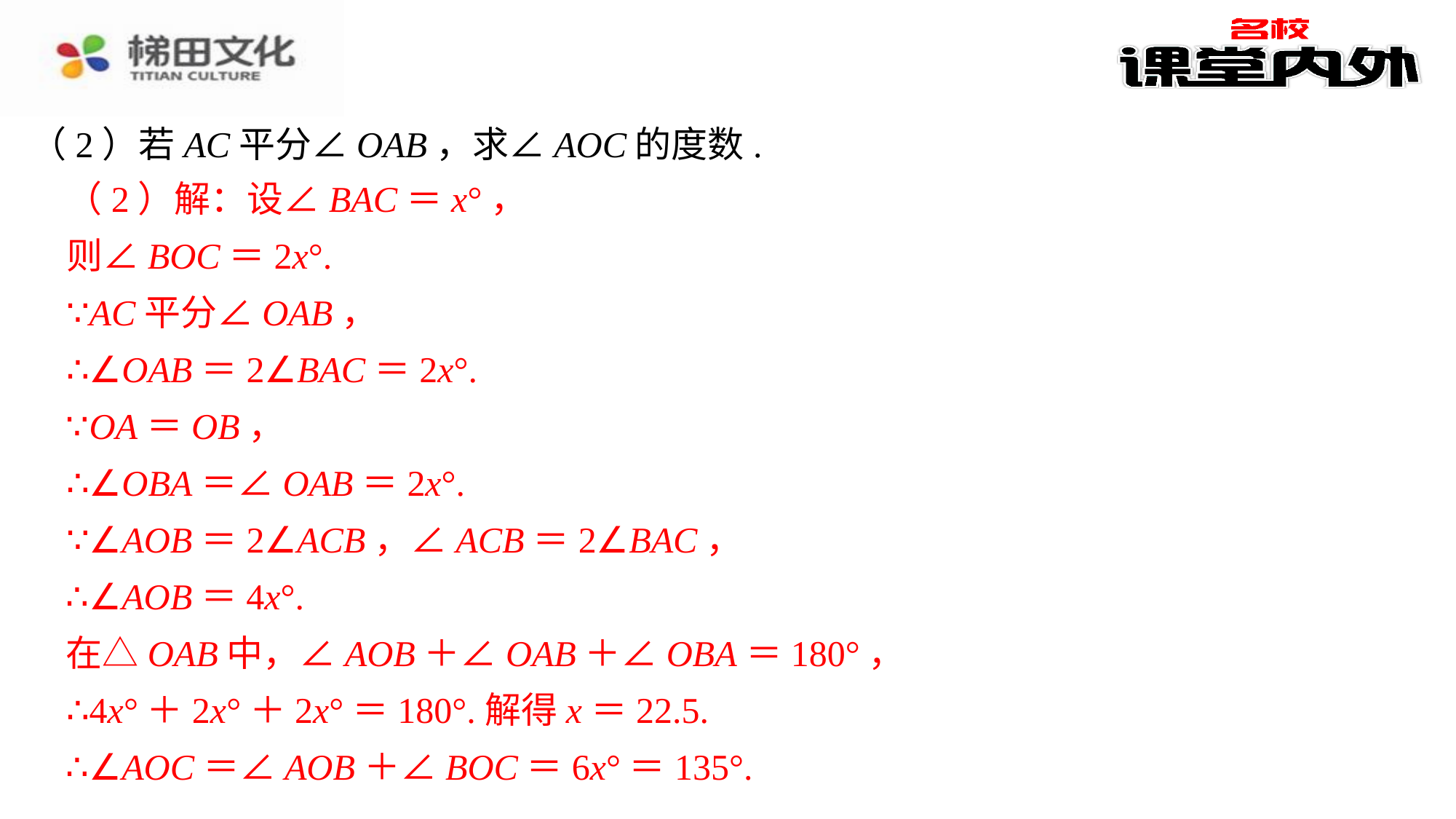

（2）若AC平分∠OAB，求∠AOC的度数.
（2）解：设∠BAC＝x°，
（2）解：设∠BAC＝x°，⁠
则∠BOC＝2x°.⁠
∵AC平分∠OAB，⁠
∴∠OAB＝2∠BAC＝2x°.⁠
∵OA＝OB，⁠
∴∠OBA＝∠OAB＝2x°.⁠
∵∠AOB＝2∠ACB，∠ACB＝2∠BAC，⁠
∴∠AOB＝4x°.⁠
在△OAB中，∠AOB＋∠OAB＋∠OBA＝180°，⁠
∴4x°＋2x°＋2x°＝180°.解得x＝22.5.⁠
∴∠AOC＝∠AOB＋∠BOC＝6x°＝135°.⁠
则∠BOC＝2x°.
∵AC平分∠OAB，
∴∠OAB＝2∠BAC＝2x°.
∵OA＝OB，
∴∠OBA＝∠OAB＝2x°.
∵∠AOB＝2∠ACB，∠ACB＝2∠BAC，
∴∠AOB＝4x°.
在△OAB中，∠AOB＋∠OAB＋∠OBA＝180°，
∴4x°＋2x°＋2x°＝180°.解得x＝22.5.
∴∠AOC＝∠AOB＋∠BOC＝6x°＝135°.